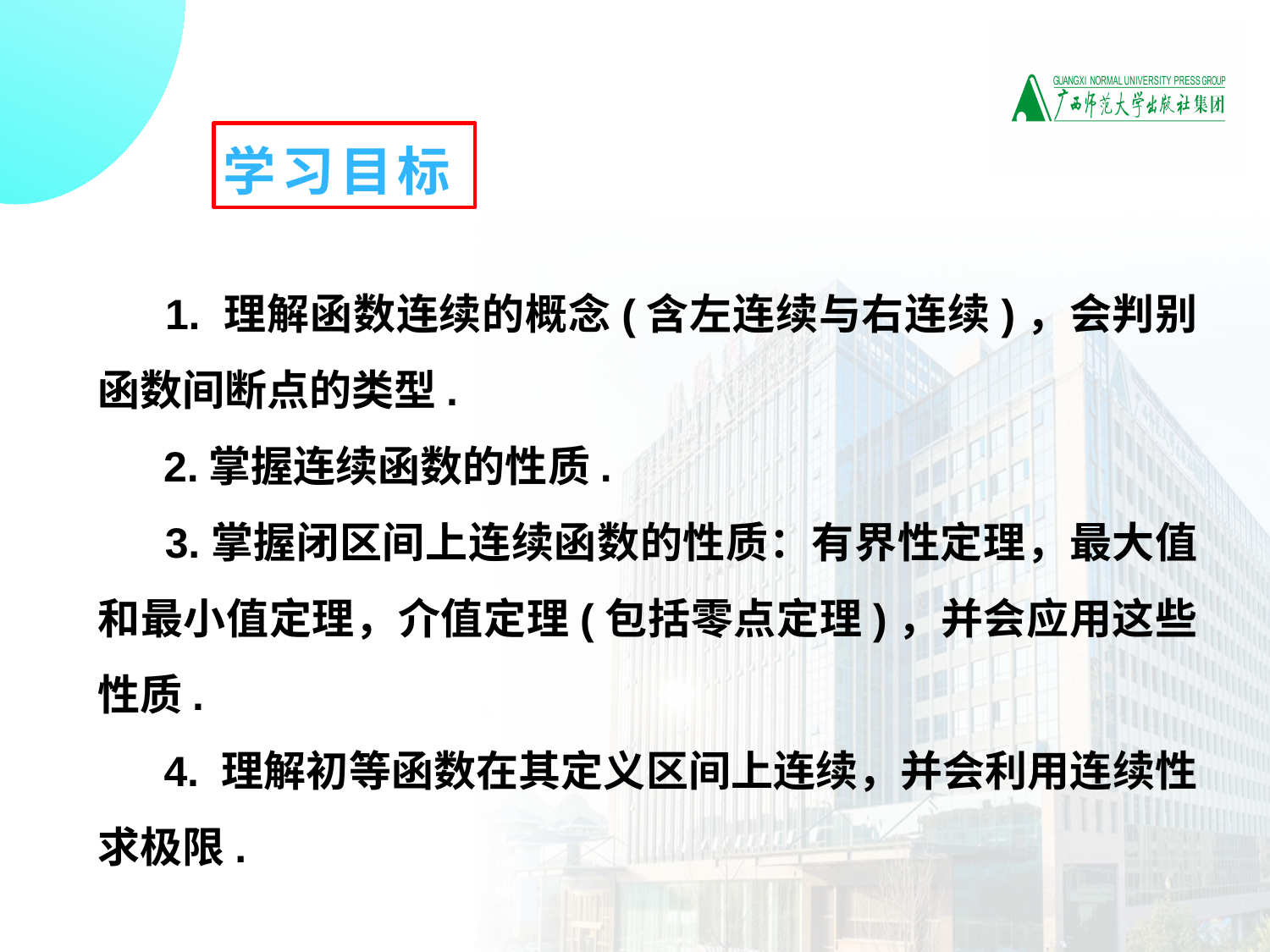

学习目标
  1. 理解函数连续的概念(含左连续与右连续)，会判别函数间断点的类型.
  2.掌握连续函数的性质.
  3.掌握闭区间上连续函数的性质：有界性定理，最大值和最小值定理，介值定理(包括零点定理)，并会应用这些性质.
  4. 理解初等函数在其定义区间上连续，并会利用连续性求极限.